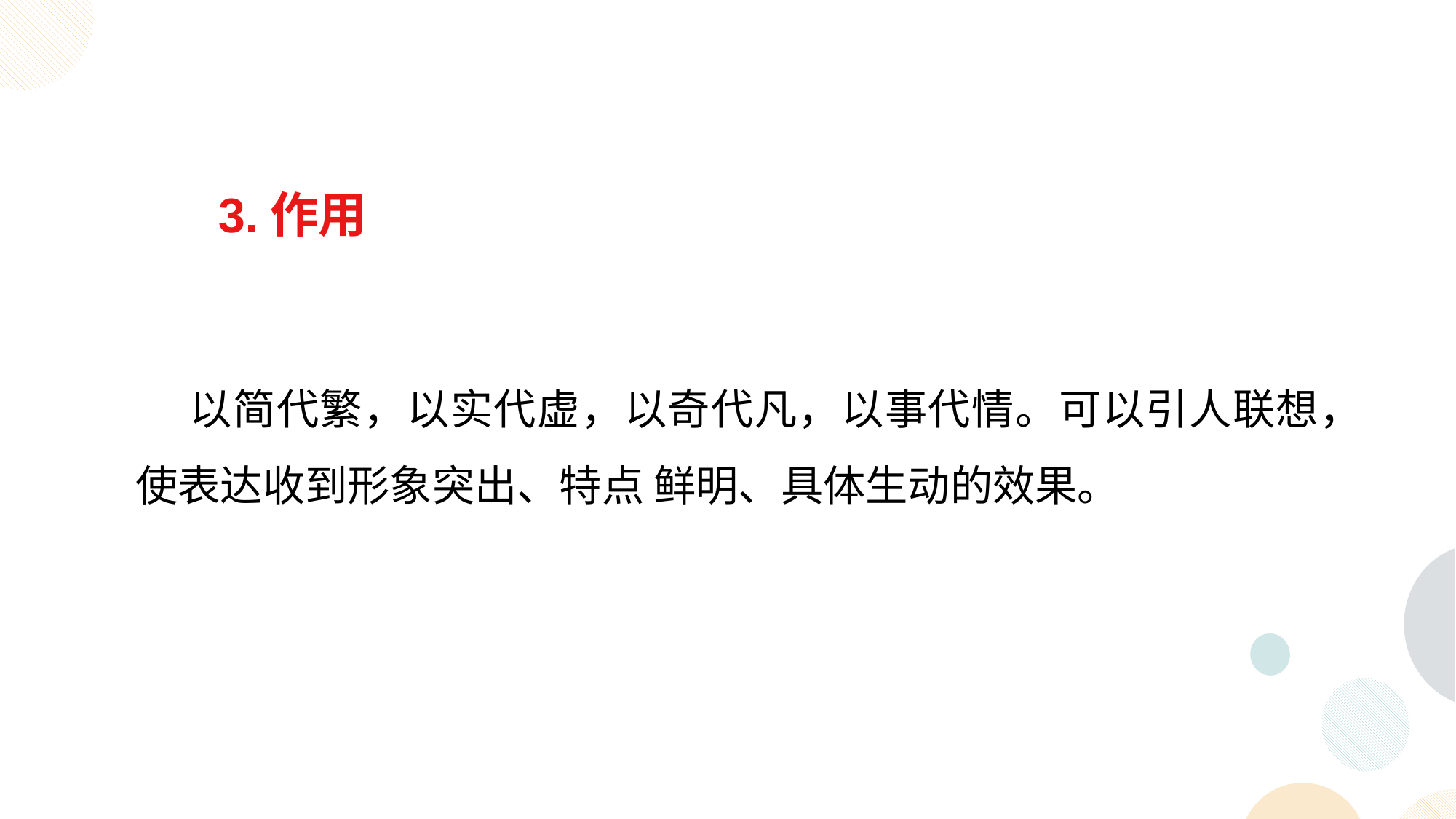

3.作用
    以简代繁，以实代虚，以奇代凡，以事代情。可以引人联想，使表达收到形象突出、特点 鲜明、具体生动的效果。